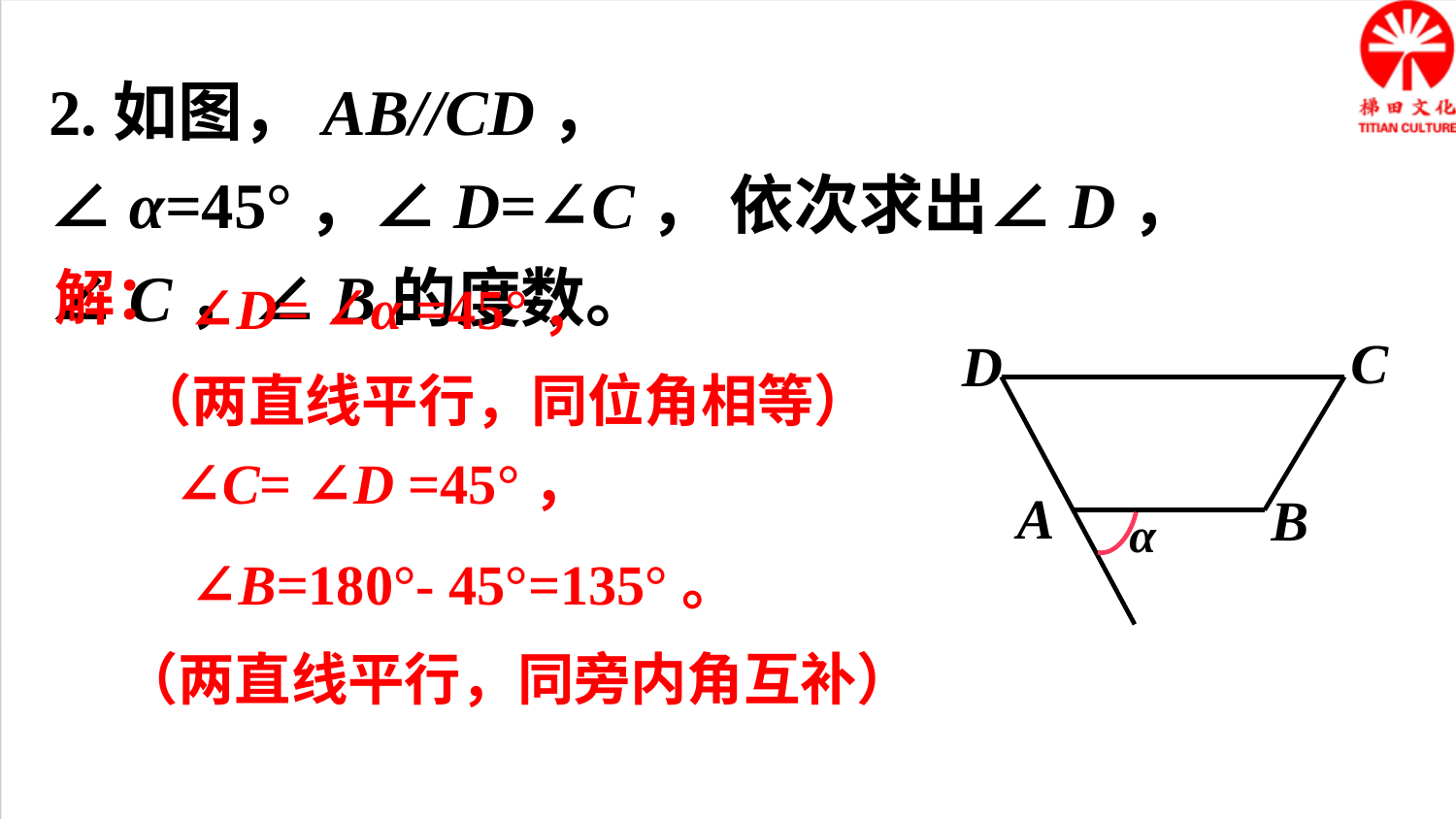

2.如图，AB//CD， ∠α=45°，∠D=∠C， 依次求出∠D，∠C，∠B的度数。
解：
∠D= ∠α =45°，
C
D
A
B

α
（两直线平行，同位角相等）
∠C= ∠D =45°，
∠B=180°- 45°=135°。
（两直线平行，同旁内角互补）